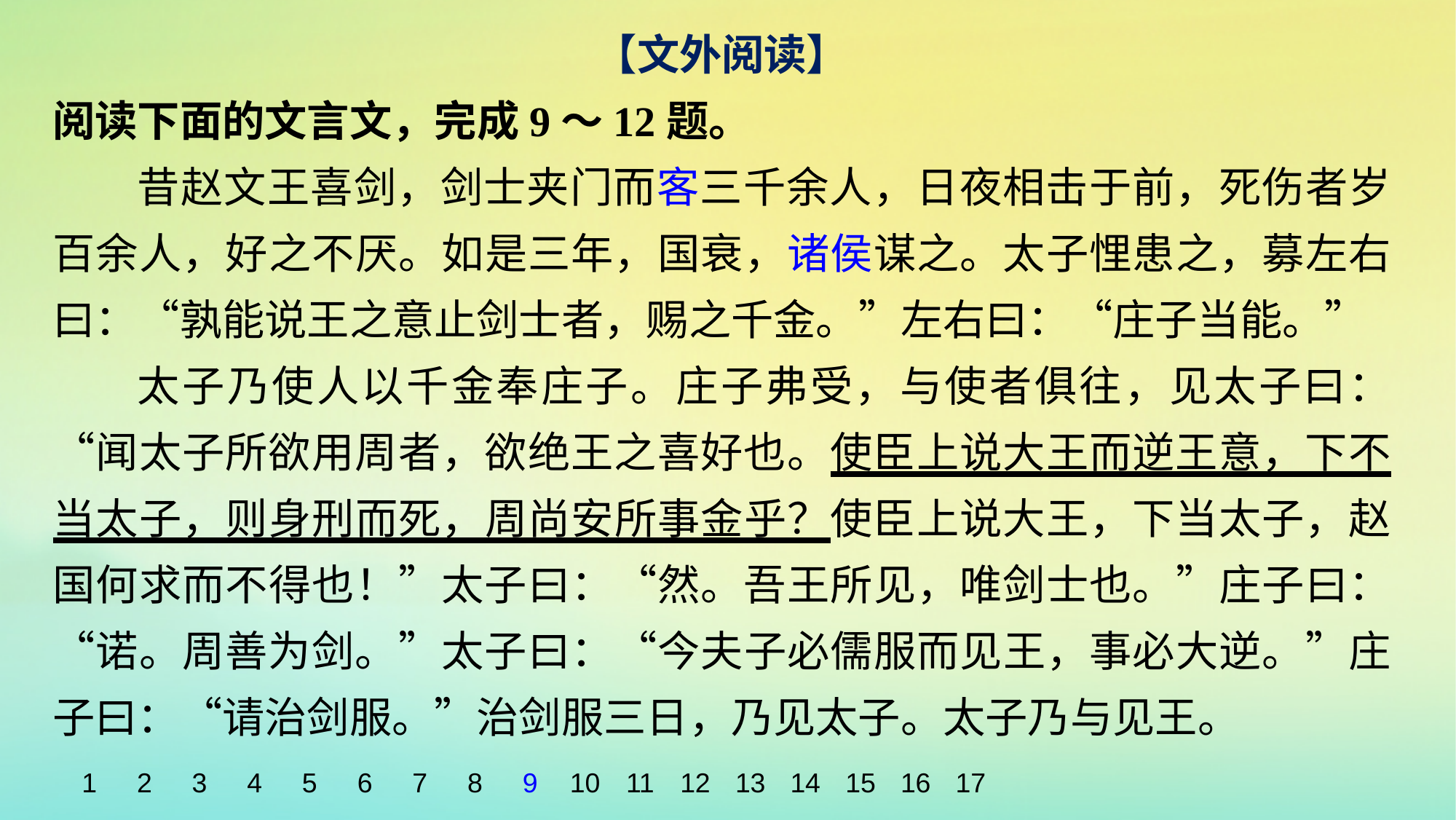

【文外阅读】
阅读下面的文言文，完成9～12题。
昔赵文王喜剑，剑士夹门而客三千余人，日夜相击于前，死伤者岁百余人，好之不厌。如是三年，国衰，诸侯谋之。太子悝患之，募左右曰：“孰能说王之意止剑士者，赐之千金。”左右曰：“庄子当能。”
太子乃使人以千金奉庄子。庄子弗受，与使者俱往，见太子曰：“闻太子所欲用周者，欲绝王之喜好也。使臣上说大王而逆王意，下不当太子，则身刑而死，周尚安所事金乎？使臣上说大王，下当太子，赵国何求而不得也！”太子曰：“然。吾王所见，唯剑士也。”庄子曰：“诺。周善为剑。”太子曰：“今夫子必儒服而见王，事必大逆。”庄子曰：“请治剑服。”治剑服三日，乃见太子。太子乃与见王。
1
2
3
4
5
6
7
8
9
10
11
12
13
14
15
16
17